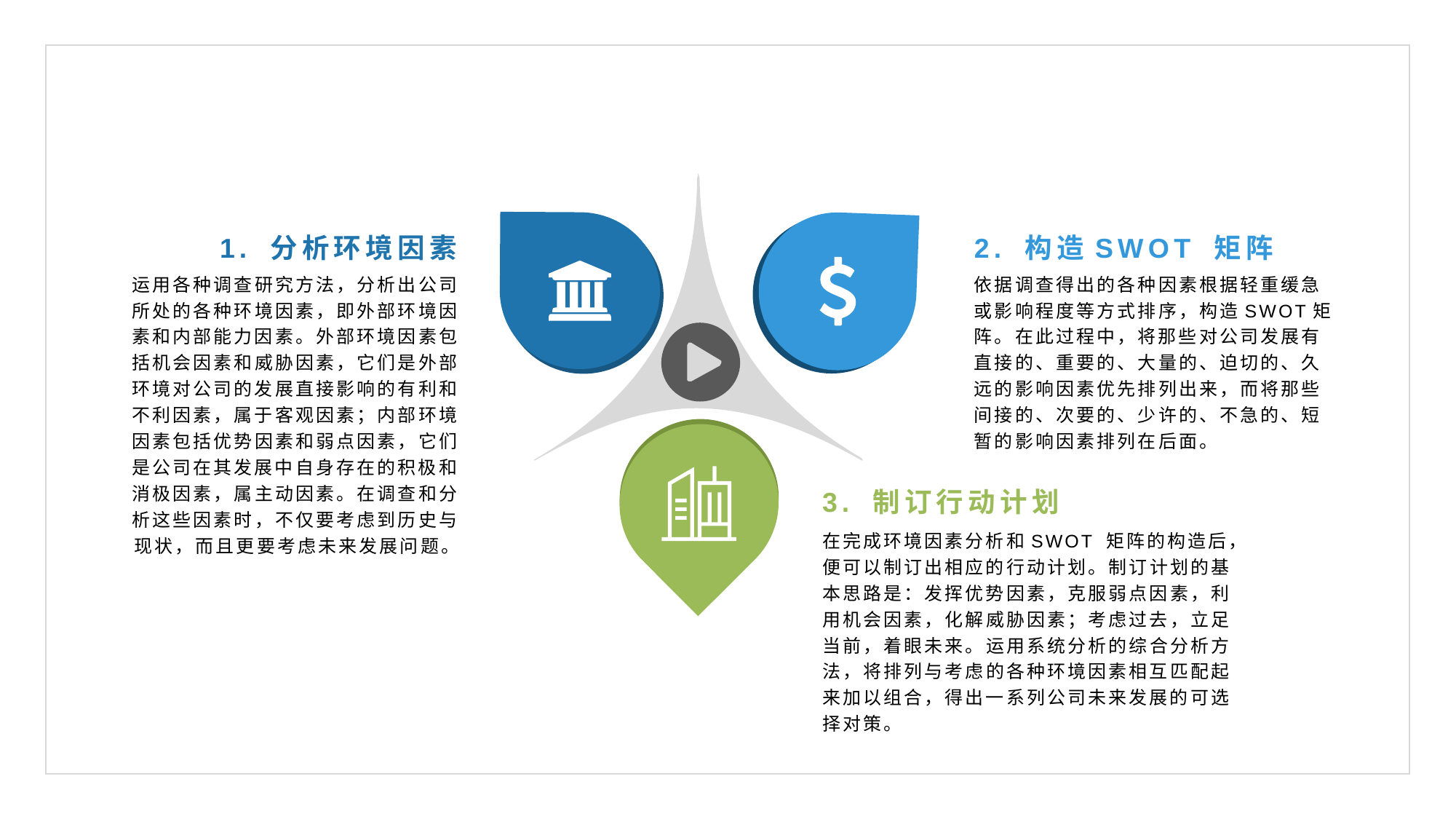

1. 分析环境因素
2. 构造SWOT 矩阵

依据调查得出的各种因素根据轻重缓急或影响程度等方式排序，构造SWOT矩阵。在此过程中，将那些对公司发展有直接的、重要的、大量的、迫切的、久远的影响因素优先排列出来，而将那些间接的、次要的、少许的、不急的、短暂的影响因素排列在后面。
运用各种调查研究方法，分析出公司所处的各种环境因素，即外部环境因素和内部能力因素。外部环境因素包括机会因素和威胁因素，它们是外部环境对公司的发展直接影响的有利和不利因素，属于客观因素；内部环境因素包括优势因素和弱点因素，它们是公司在其发展中自身存在的积极和消极因素，属主动因素。在调查和分析这些因素时，不仅要考虑到历史与现状，而且更要考虑未来发展问题。

3. 制订行动计划
在完成环境因素分析和SWOT 矩阵的构造后，便可以制订出相应的行动计划。制订计划的基本思路是：发挥优势因素，克服弱点因素，利用机会因素，化解威胁因素；考虑过去，立足当前，着眼未来。运用系统分析的综合分析方法，将排列与考虑的各种环境因素相互匹配起来加以组合，得出一系列公司未来发展的可选择对策。